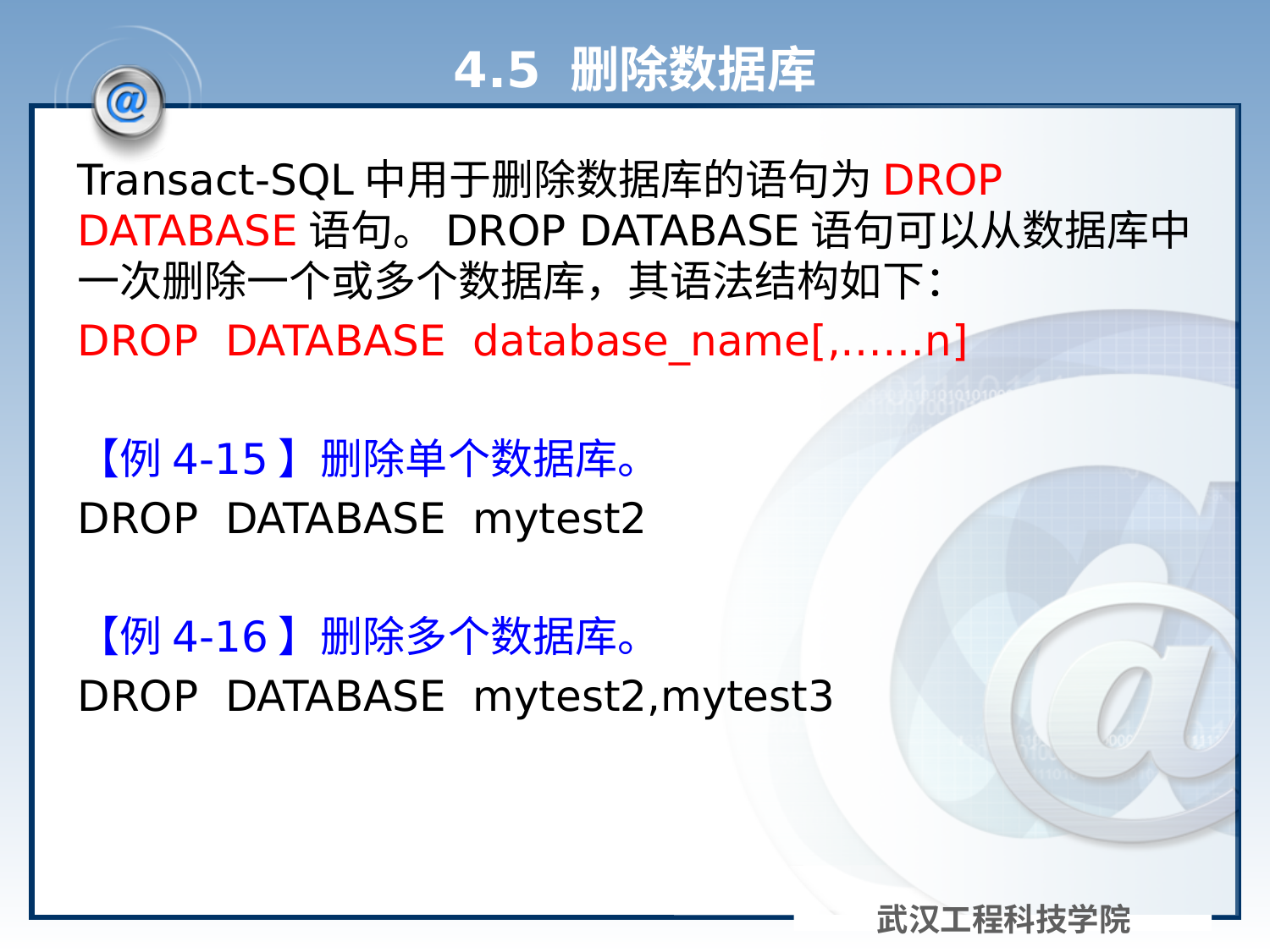

# 4.5 删除数据库
Transact-SQL中用于删除数据库的语句为DROP DATABASE语句。DROP DATABASE语句可以从数据库中一次删除一个或多个数据库，其语法结构如下：
DROP  DATABASE  database_name[,……n]

【例4-15】删除单个数据库。
DROP  DATABASE  mytest2

【例4-16】删除多个数据库。
DROP  DATABASE  mytest2,mytest3

武汉工程科技学院